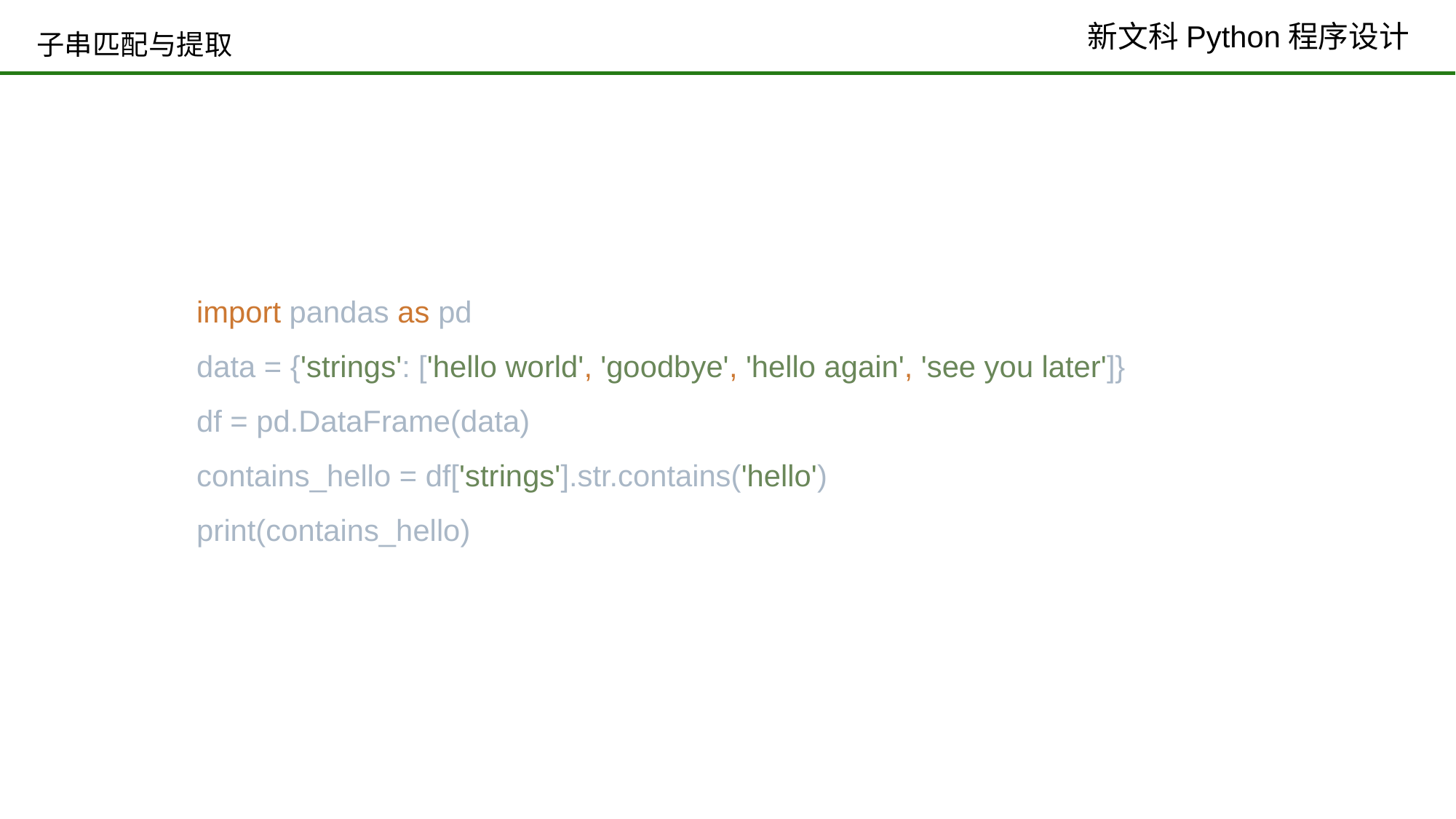

# 子串匹配与提取
import pandas as pd
data = {'strings': ['hello world', 'goodbye', 'hello again', 'see you later']}
df = pd.DataFrame(data)
contains_hello = df['strings'].str.contains('hello')
print(contains_hello)